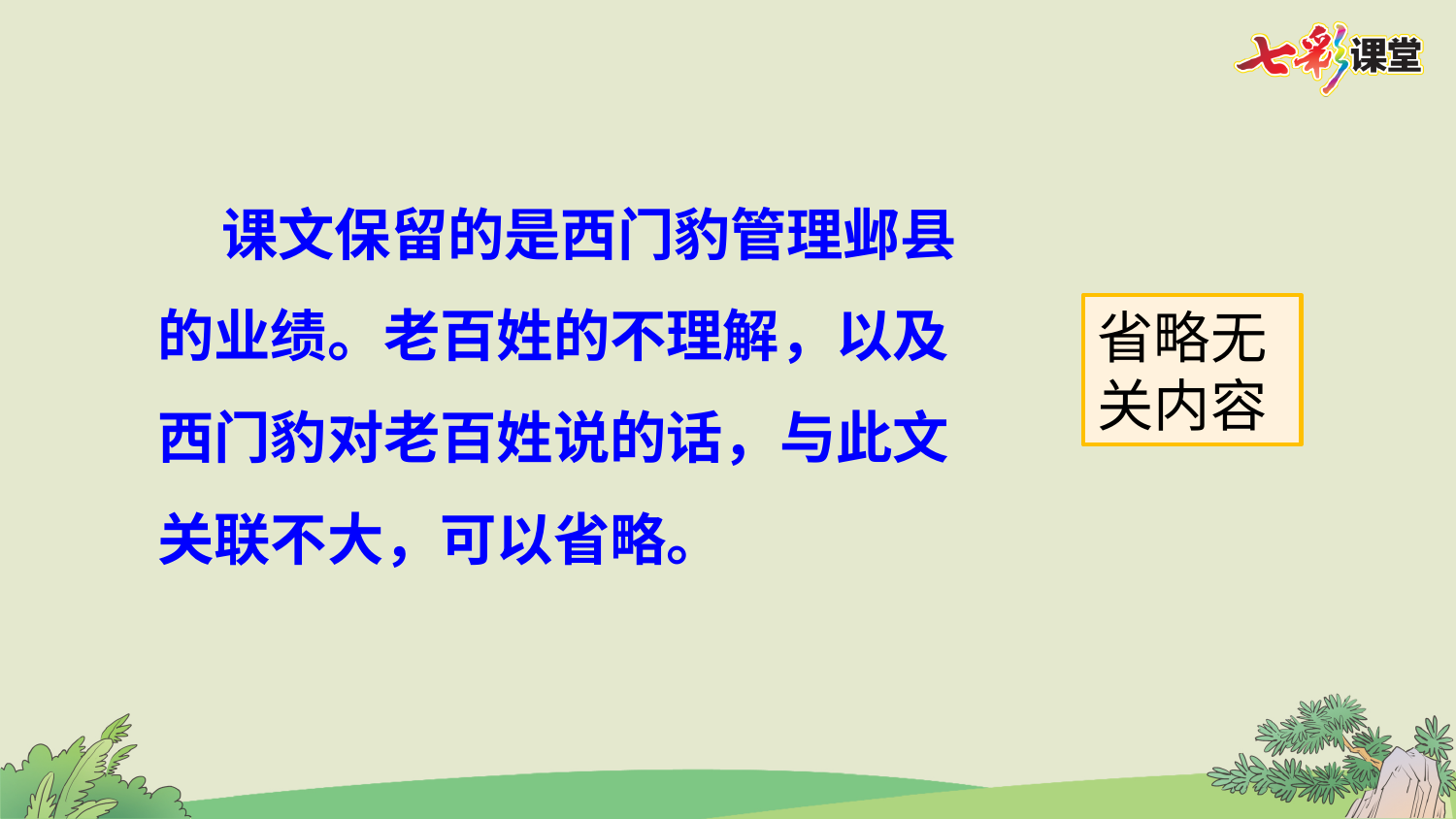

课文保留的是西门豹管理邺县的业绩。老百姓的不理解，以及西门豹对老百姓说的话，与此文关联不大，可以省略。
省略无关内容